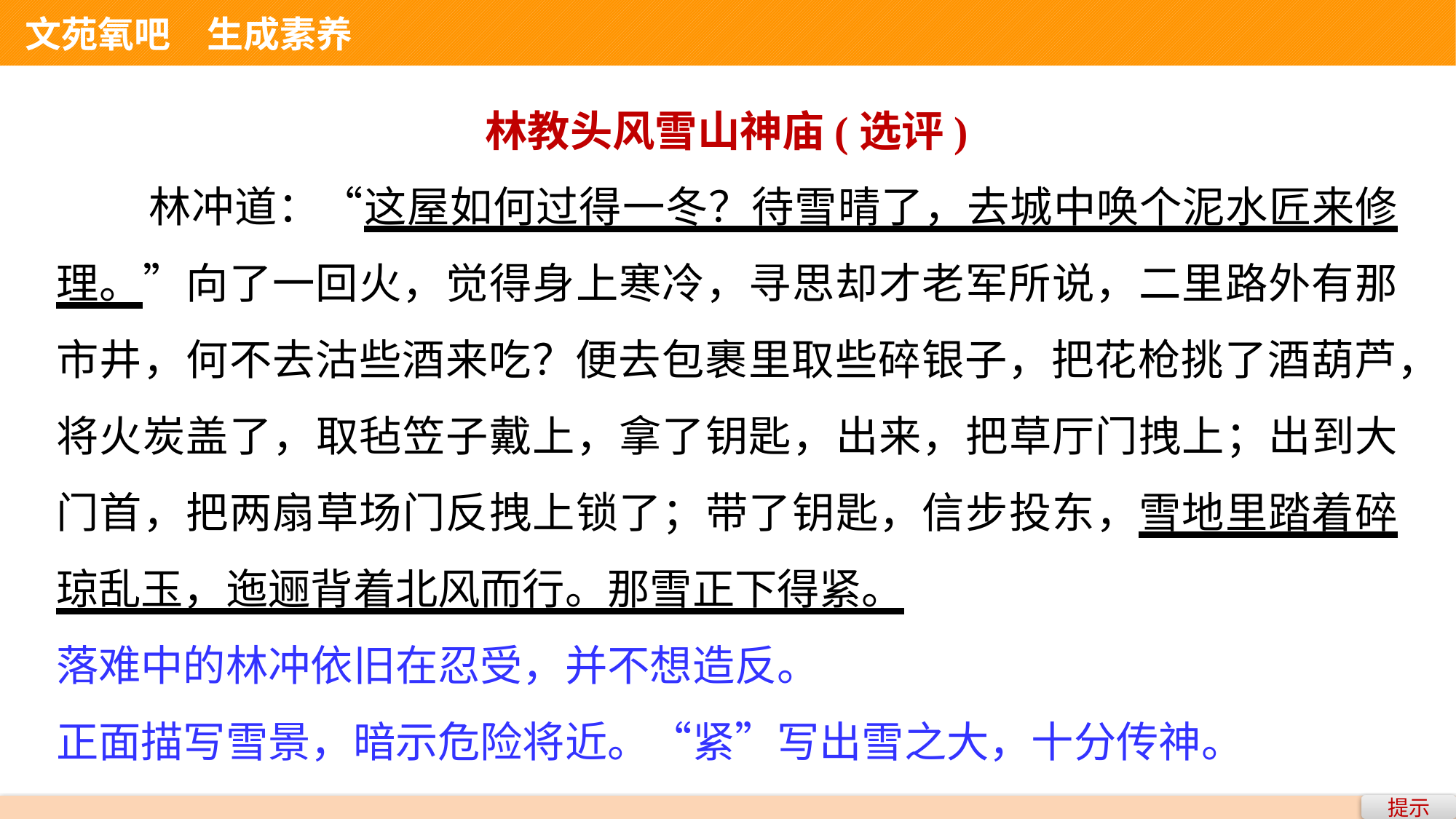

文苑氧吧　生成素养
林教头风雪山神庙(选评)
        林冲道：“这屋如何过得一冬？待雪晴了，去城中唤个泥水匠来修理。”向了一回火，觉得身上寒冷，寻思却才老军所说，二里路外有那市井，何不去沽些酒来吃？便去包裹里取些碎银子，把花枪挑了酒葫芦，将火炭盖了，取毡笠子戴上，拿了钥匙，出来，把草厅门拽上；出到大门首，把两扇草场门反拽上锁了；带了钥匙，信步投东，雪地里踏着碎琼乱玉，迤逦背着北风而行。那雪正下得紧。
落难中的林冲依旧在忍受，并不想造反。
正面描写雪景，暗示危险将近。“紧”写出雪之大，十分传神。
提示